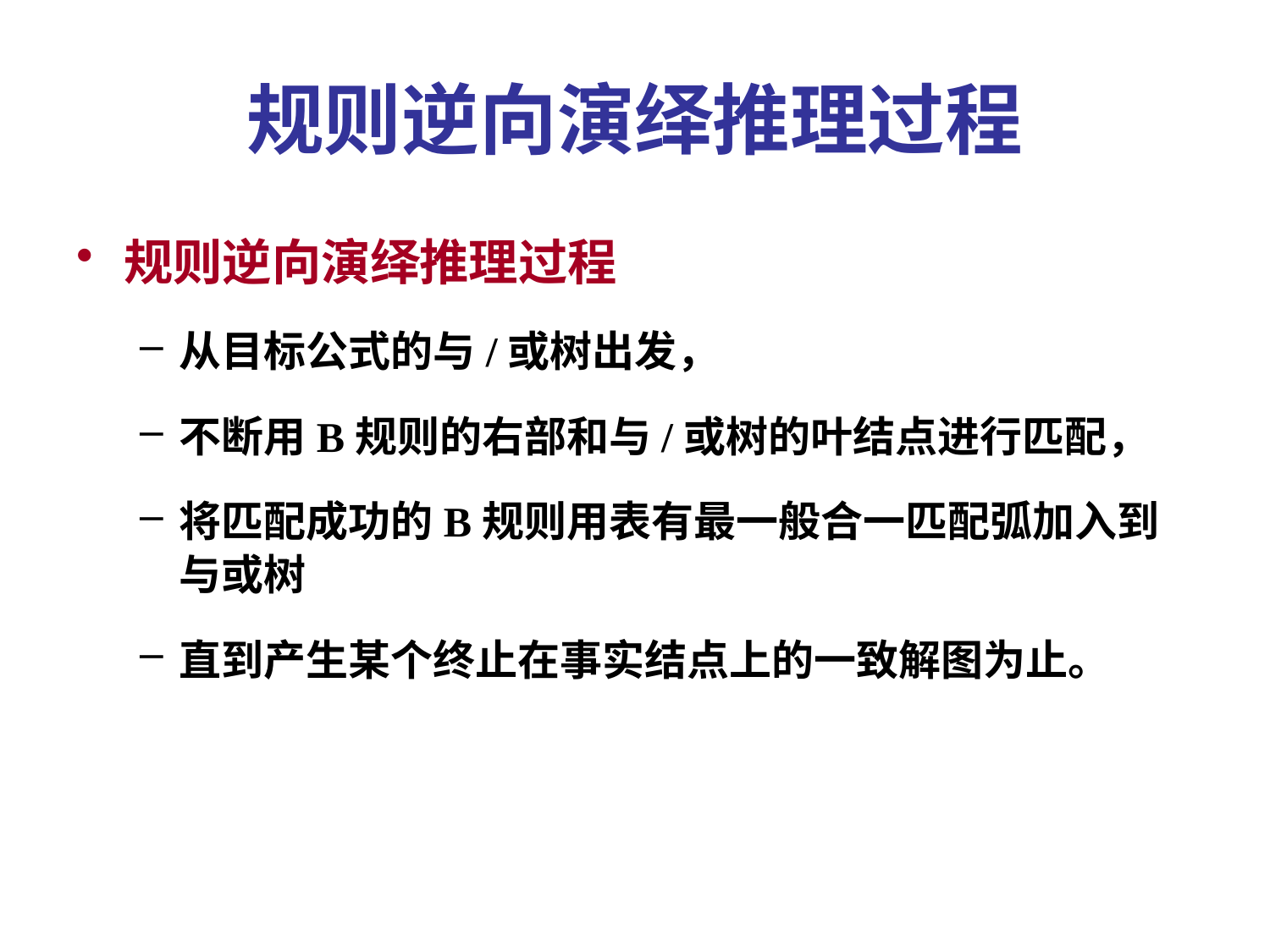

# 规则逆向演绎推理过程
规则逆向演绎推理过程
从目标公式的与/或树出发，
不断用B规则的右部和与/或树的叶结点进行匹配，
将匹配成功的B规则用表有最一般合一匹配弧加入到与或树
直到产生某个终止在事实结点上的一致解图为止。